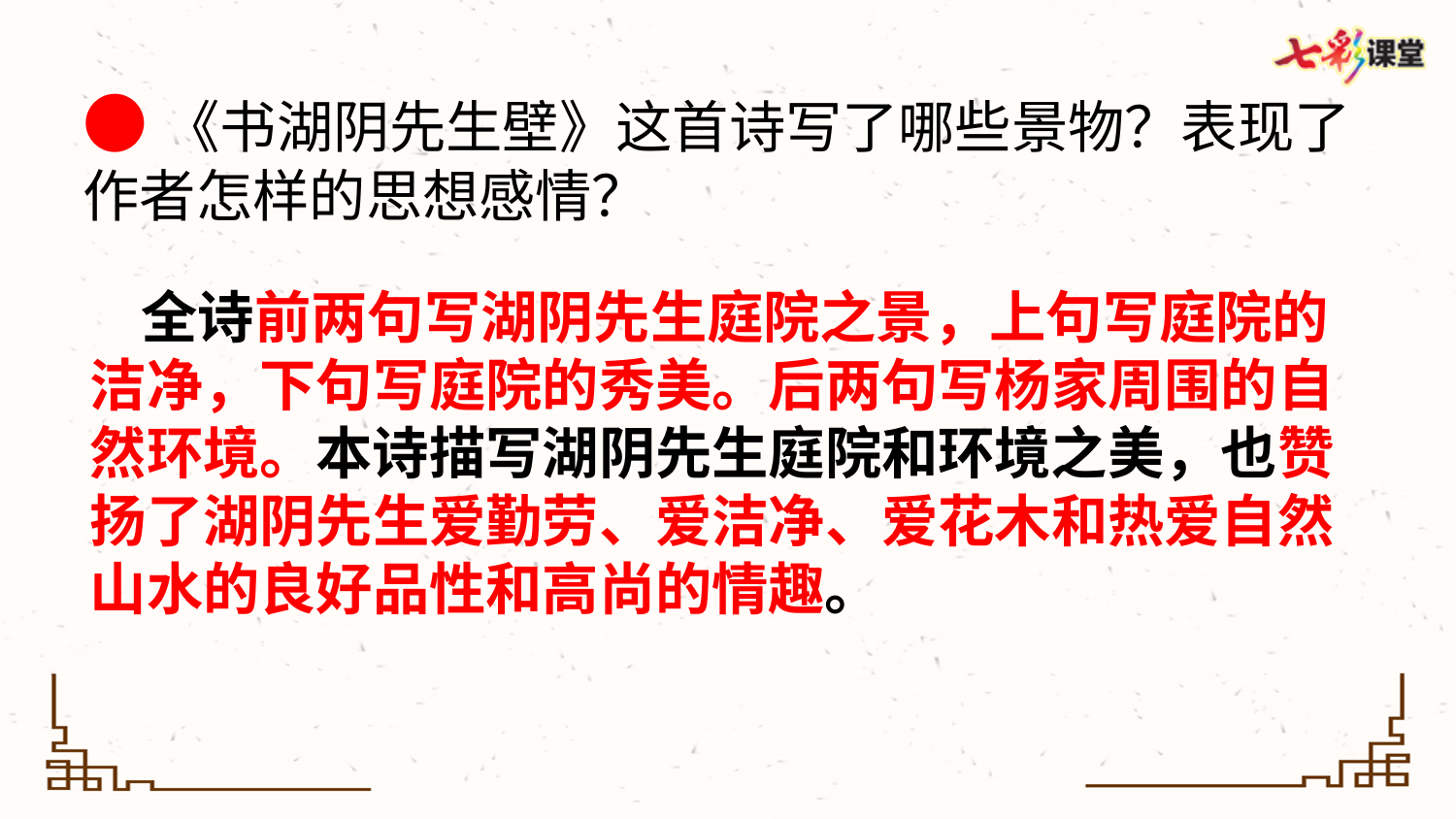

●《书湖阴先生壁》这首诗写了哪些景物？表现了
作者怎样的思想感情？
   全诗前两句写湖阴先生庭院之景，上句写庭院的洁净，下句写庭院的秀美。后两句写杨家周围的自然环境。本诗描写湖阴先生庭院和环境之美，也赞扬了湖阴先生爱勤劳、爱洁净、爱花木和热爱自然山水的良好品性和高尚的情趣。